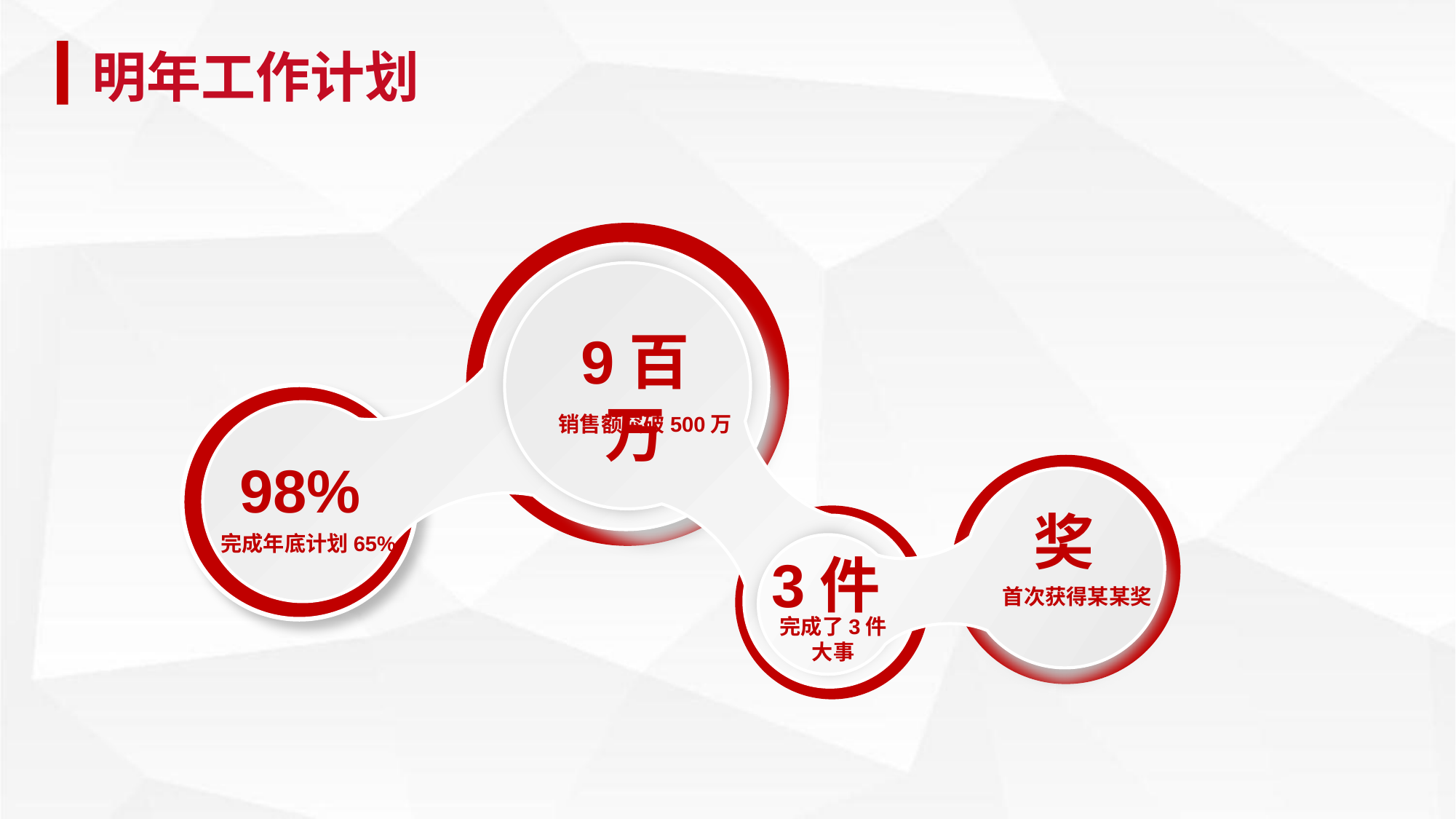

明年工作计划

9百万
销售额突破500万

98%
完成年底计划65%

 奖
首次获得某某奖

 3件
完成了3件
大事